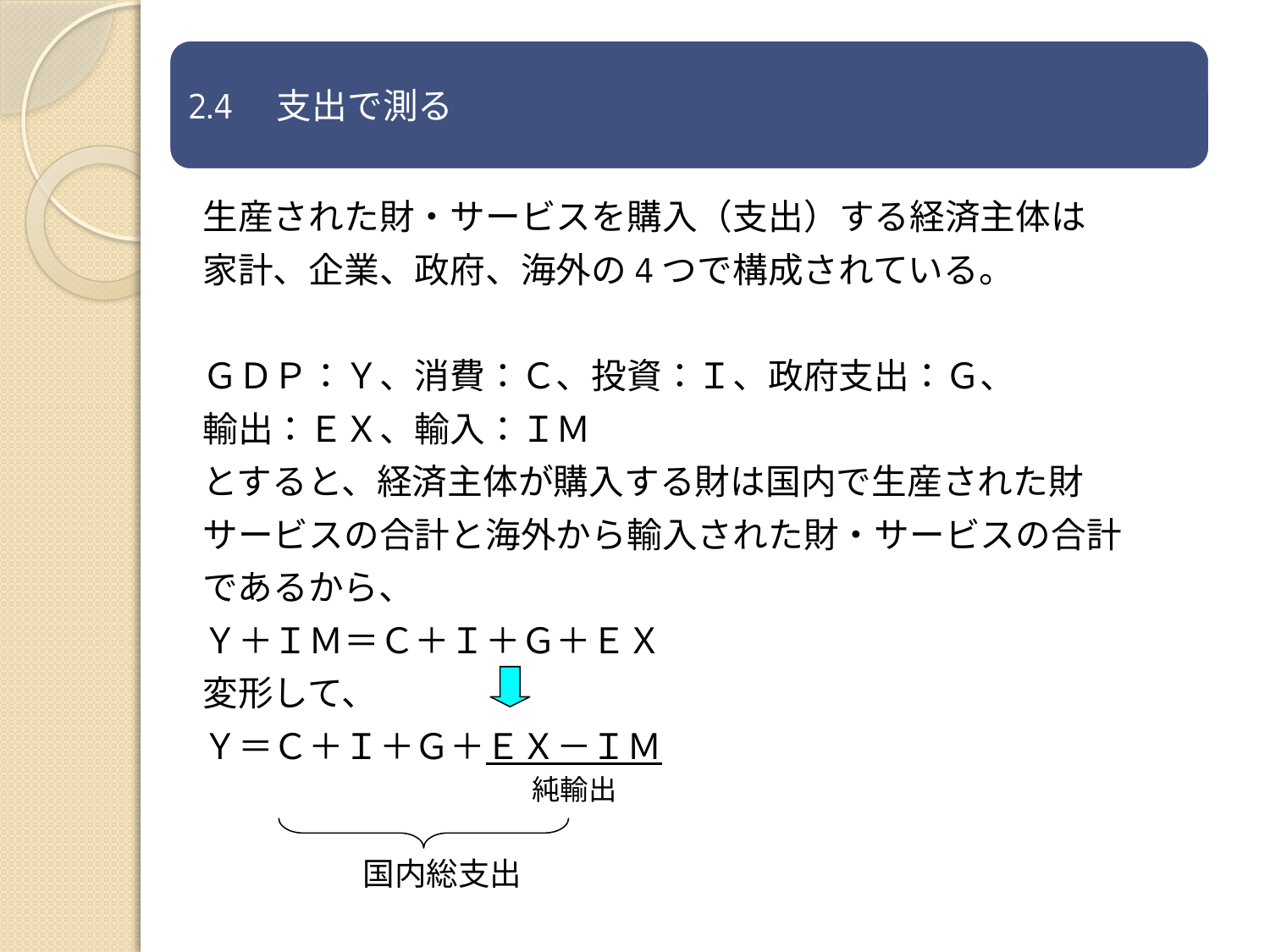

2.4　支出で測る
生産された財・サービスを購入（支出）する経済主体は
家計、企業、政府、海外の4つで構成されている。

ＧＤＰ：Ｙ、消費：Ｃ、投資：Ｉ、政府支出：Ｇ、
輸出：ＥＸ、輸入：ＩＭ
とすると、経済主体が購入する財は国内で生産された財
サービスの合計と海外から輸入された財・サービスの合計
であるから、
Ｙ＋ＩＭ＝Ｃ＋Ｉ＋Ｇ＋ＥＸ
変形して、
Ｙ＝Ｃ＋Ｉ＋Ｇ＋ＥＸ－ＩＭ

純輸出
　国内総支出